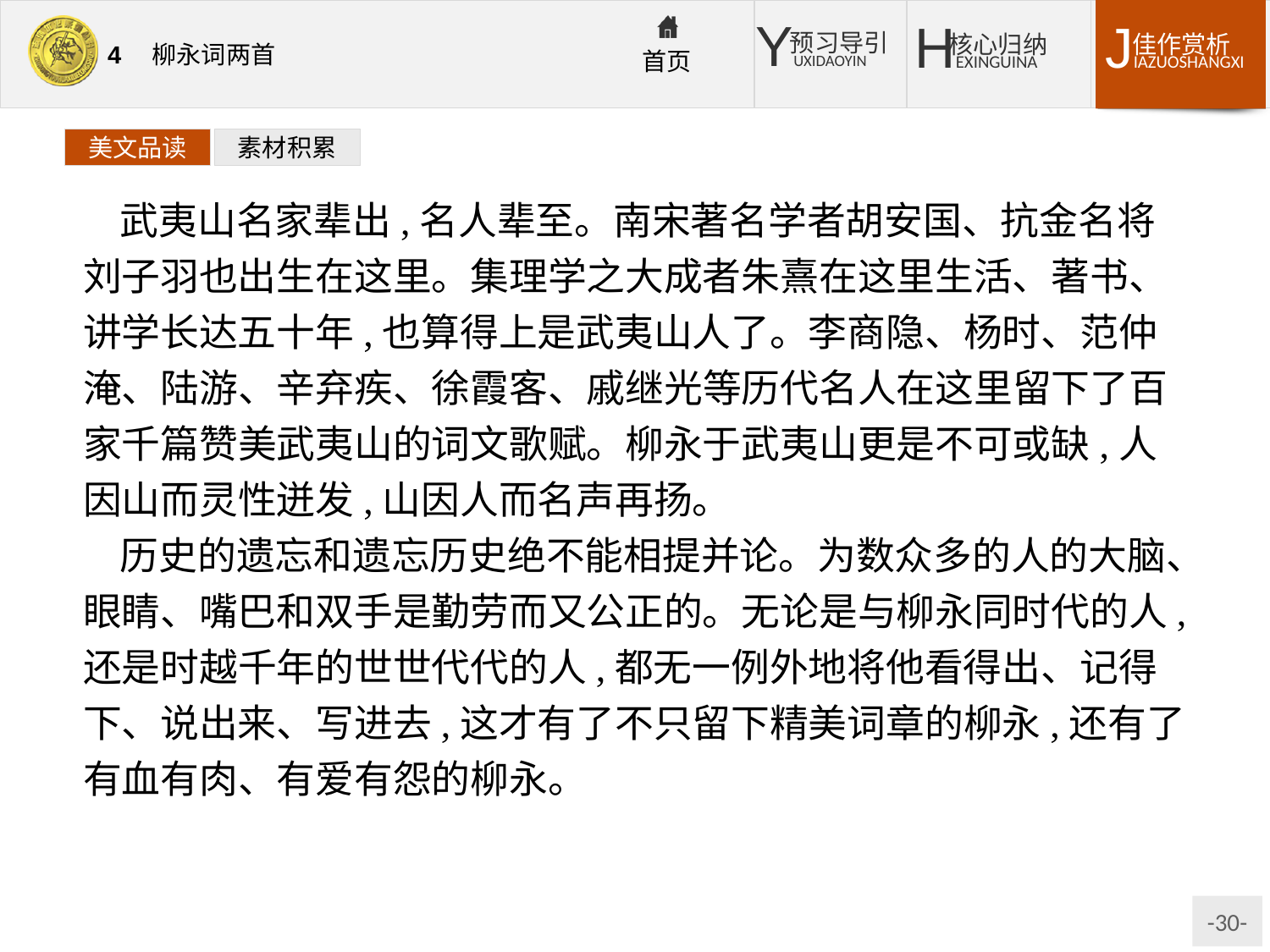

美文品读
素材积累
武夷山名家辈出,名人辈至。南宋著名学者胡安国、抗金名将刘子羽也出生在这里。集理学之大成者朱熹在这里生活、著书、讲学长达五十年,也算得上是武夷山人了。李商隐、杨时、范仲淹、陆游、辛弃疾、徐霞客、戚继光等历代名人在这里留下了百家千篇赞美武夷山的词文歌赋。柳永于武夷山更是不可或缺,人因山而灵性迸发,山因人而名声再扬。
历史的遗忘和遗忘历史绝不能相提并论。为数众多的人的大脑、眼睛、嘴巴和双手是勤劳而又公正的。无论是与柳永同时代的人,还是时越千年的世世代代的人,都无一例外地将他看得出、记得下、说出来、写进去,这才有了不只留下精美词章的柳永,还有了有血有肉、有爱有怨的柳永。